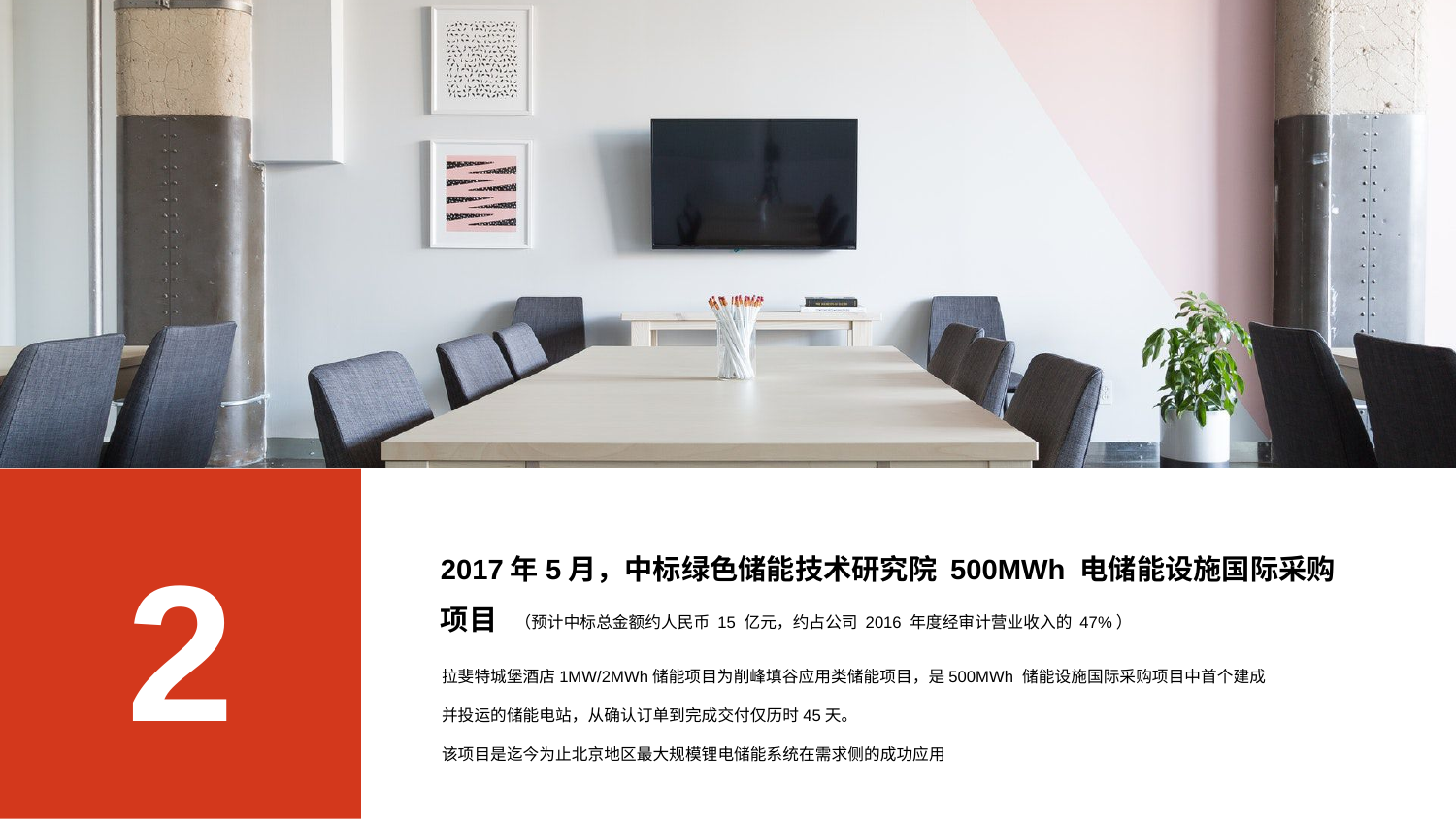

储能项目
2
2017年5月，中标绿色储能技术研究院 500MWh 电储能设施国际采购项目
（预计中标总金额约人民币 15 亿元，约占公司 2016 年度经审计营业收入的 47%）
拉斐特城堡酒店1MW/2MWh储能项目为削峰填谷应用类储能项目，是500MWh 储能设施国际采购项目中首个建成并投运的储能电站，从确认订单到完成交付仅历时45天。
该项目是迄今为止北京地区最大规模锂电储能系统在需求侧的成功应用